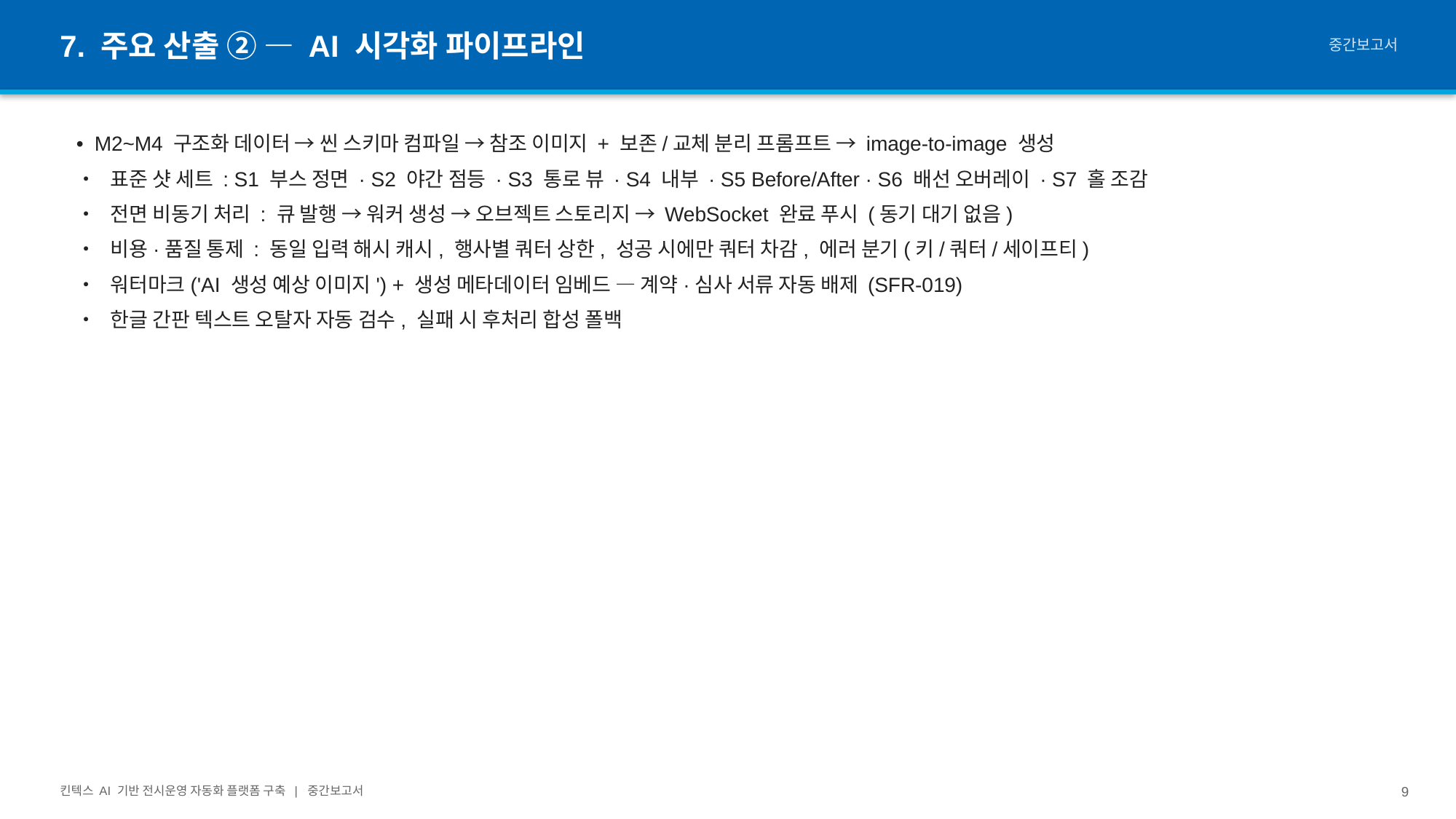

7. 주요 산출 ② — AI 시각화 파이프라인
중간보고서

•  M2~M4 구조화 데이터 → 씬 스키마 컴파일 → 참조 이미지 + 보존/교체 분리 프롬프트 → image-to-image 생성
•  표준 샷 세트 : S1 부스 정면 · S2 야간 점등 · S3 통로 뷰 · S4 내부 · S5 Before/After · S6 배선 오버레이 · S7 홀 조감
•  전면 비동기 처리 : 큐 발행 → 워커 생성 → 오브젝트 스토리지 → WebSocket 완료 푸시 (동기 대기 없음)
•  비용·품질 통제 : 동일 입력 해시 캐시, 행사별 쿼터 상한, 성공 시에만 쿼터 차감, 에러 분기(키/쿼터/세이프티)
•  워터마크('AI 생성 예상 이미지') + 생성 메타데이터 임베드 — 계약·심사 서류 자동 배제 (SFR-019)
•  한글 간판 텍스트 오탈자 자동 검수, 실패 시 후처리 합성 폴백
킨텍스 AI 기반 전시운영 자동화 플랫폼 구축  |  중간보고서
9